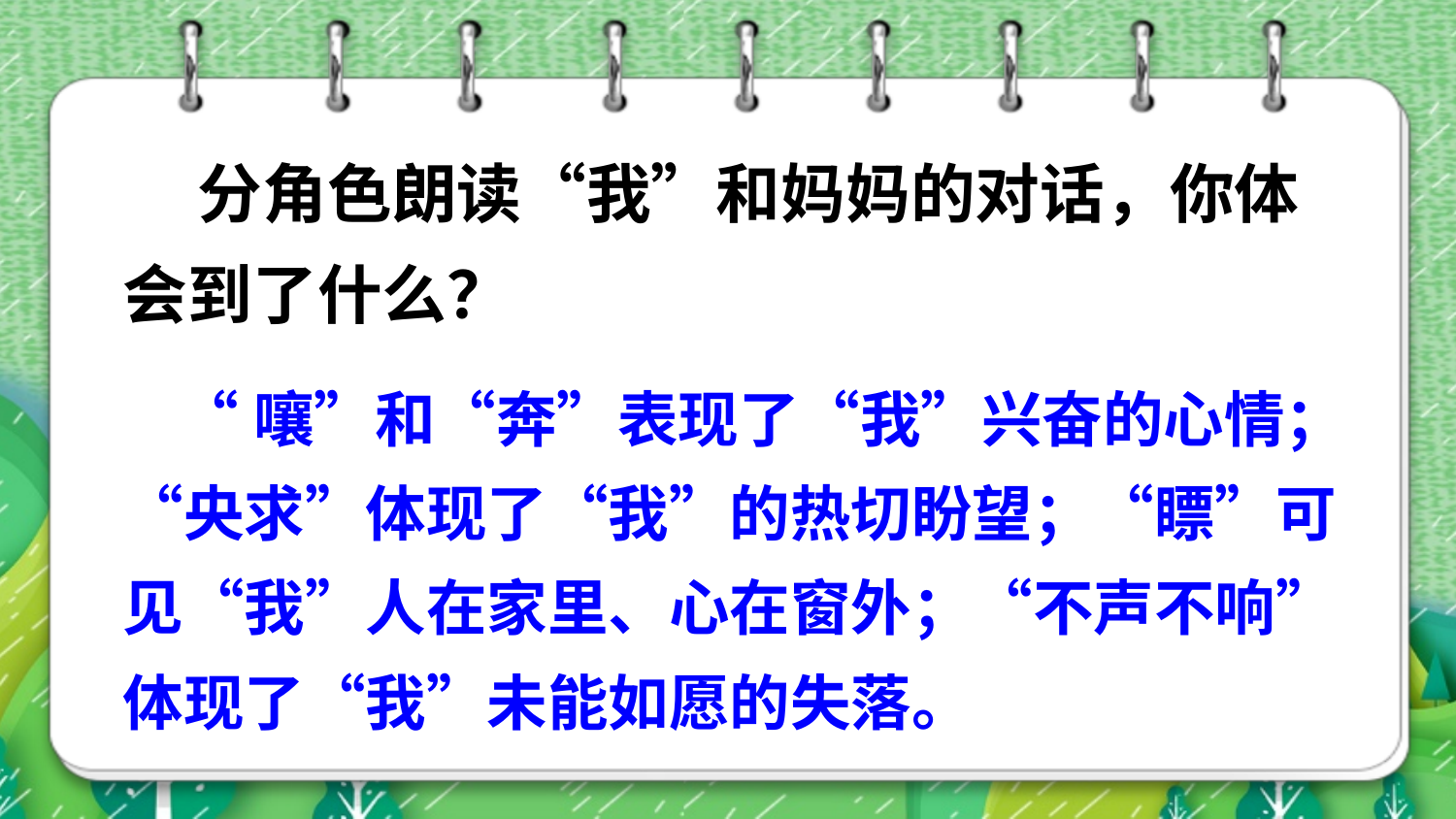

分角色朗读“我”和妈妈的对话，你体会到了什么？
    “嚷”和“奔”表现了“我”兴奋的心情；“央求”体现了“我”的热切盼望；“瞟”可见“我”人在家里、心在窗外；“不声不响”体现了“我”未能如愿的失落。